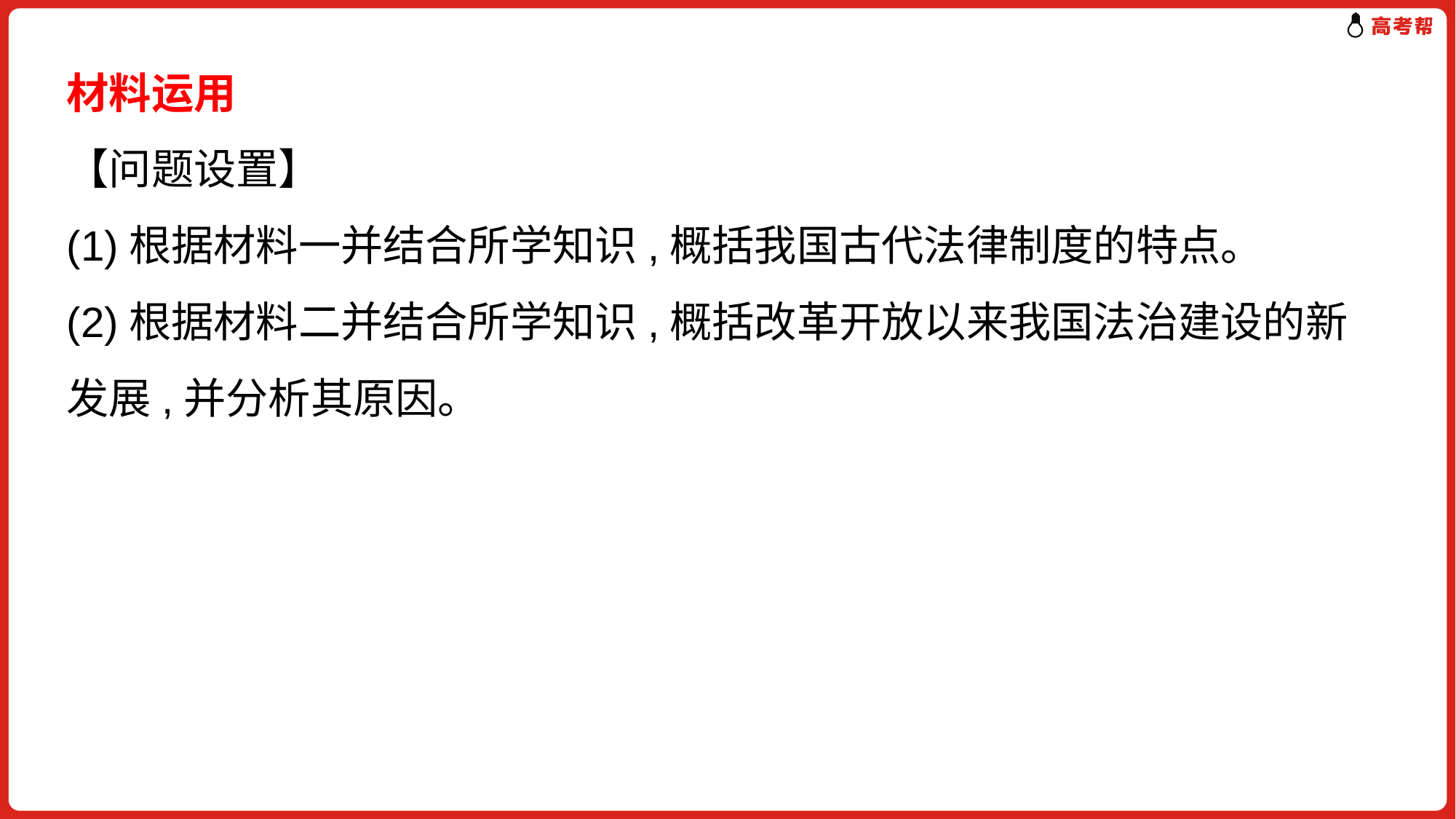

材料运用
【问题设置】
(1)根据材料一并结合所学知识,概括我国古代法律制度的特点。
(2)根据材料二并结合所学知识,概括改革开放以来我国法治建设的新发展,并分析其原因。